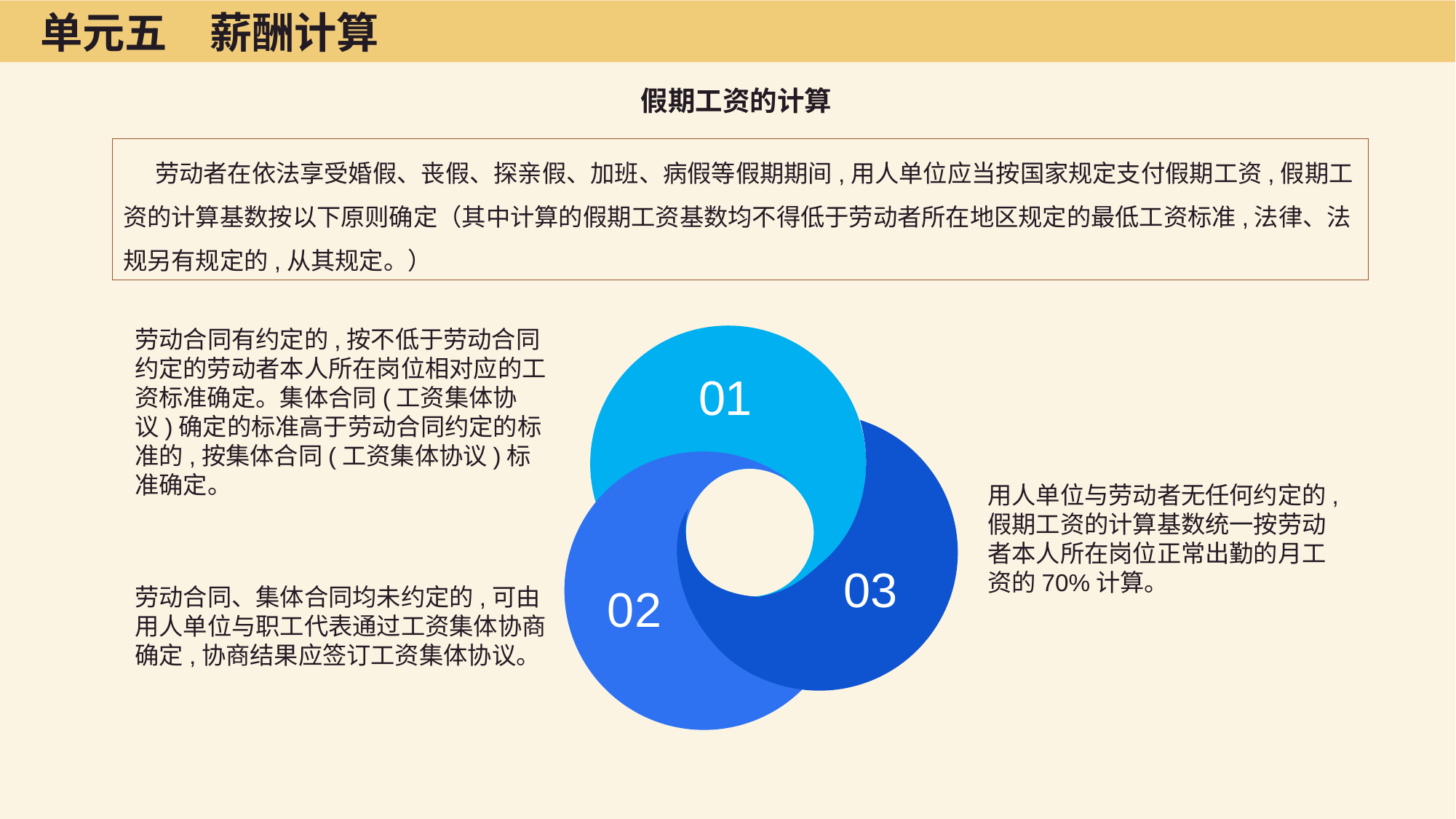

单元五　薪酬计算
假期工资的计算
劳动者在依法享受婚假、丧假、探亲假、加班、病假等假期期间,用人单位应当按国家规定支付假期工资,假期工资的计算基数按以下原则确定（其中计算的假期工资基数均不得低于劳动者所在地区规定的最低工资标准,法律、法规另有规定的,从其规定。）
劳动合同有约定的,按不低于劳动合同约定的劳动者本人所在岗位相对应的工资标准确定。集体合同(工资集体协议)确定的标准高于劳动合同约定的标准的,按集体合同(工资集体协议)标准确定。

01

用人单位与劳动者无任何约定的,假期工资的计算基数统一按劳动者本人所在岗位正常出勤的月工资的70%计算。
03
02
劳动合同、集体合同均未约定的,可由用人单位与职工代表通过工资集体协商确定,协商结果应签订工资集体协议。